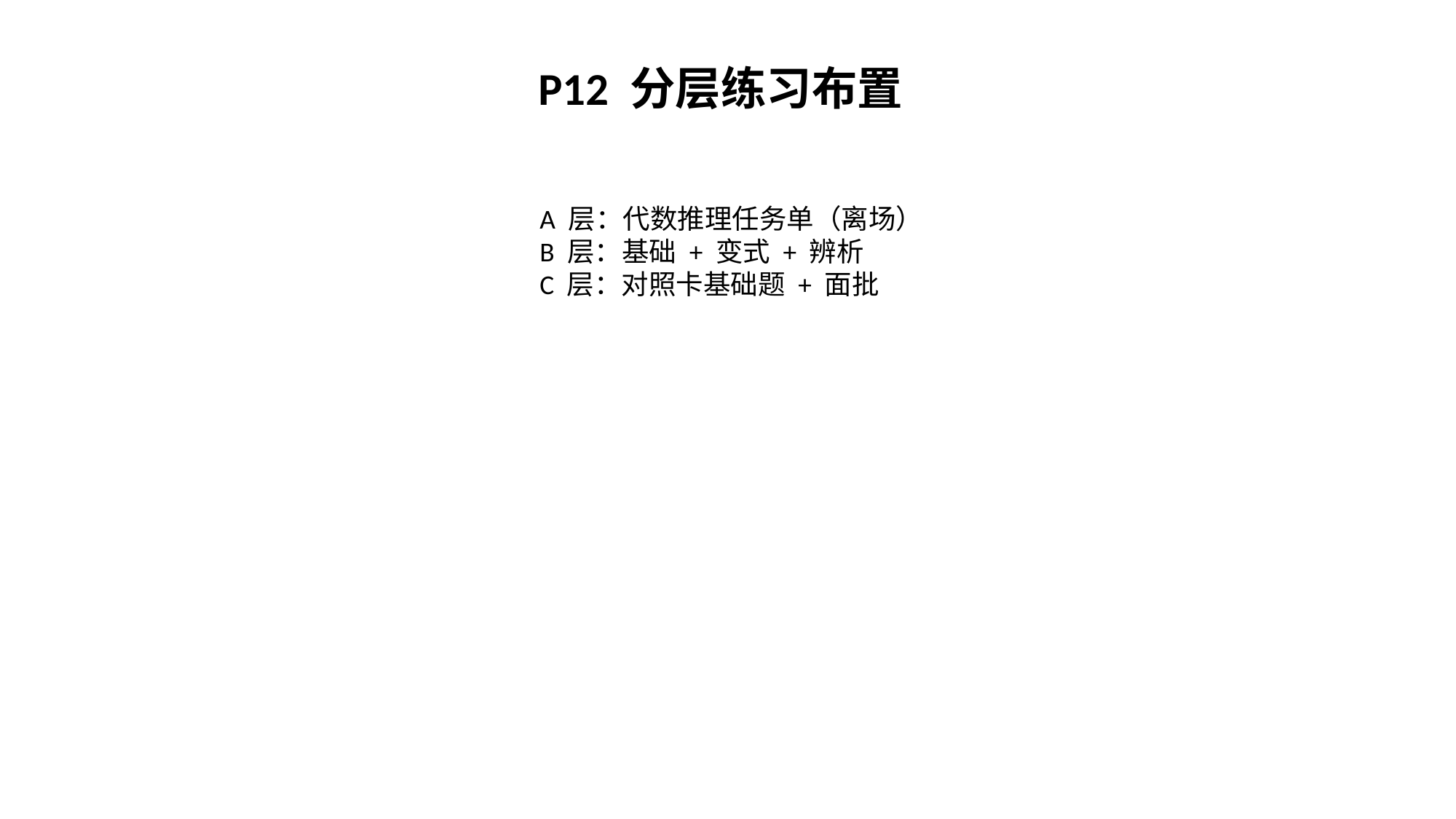

P12 分层练习布置
A 层：代数推理任务单（离场）
B 层：基础 + 变式 + 辨析
C 层：对照卡基础题 + 面批